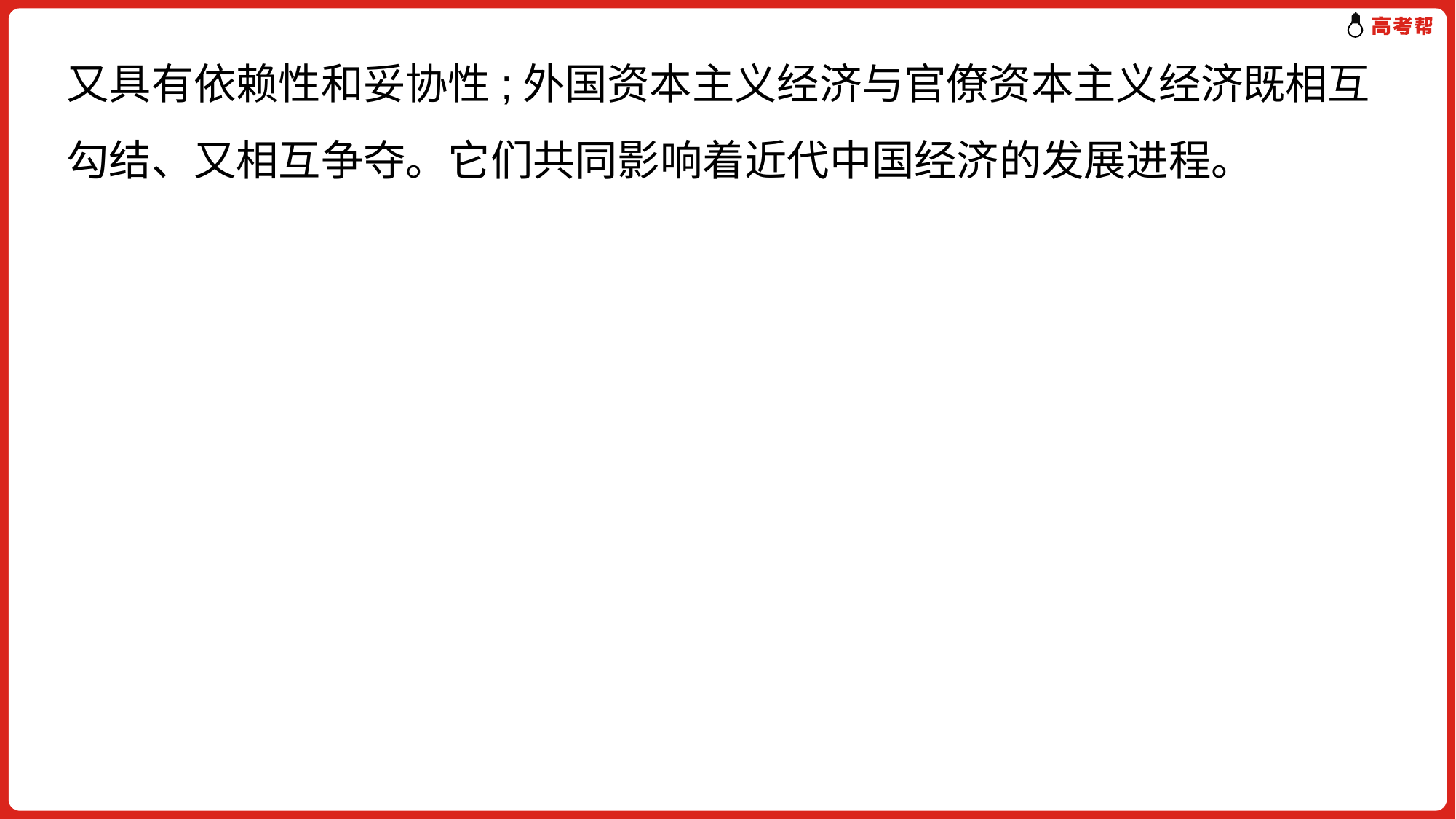

又具有依赖性和妥协性;外国资本主义经济与官僚资本主义经济既相互勾结、又相互争夺。它们共同影响着近代中国经济的发展进程。